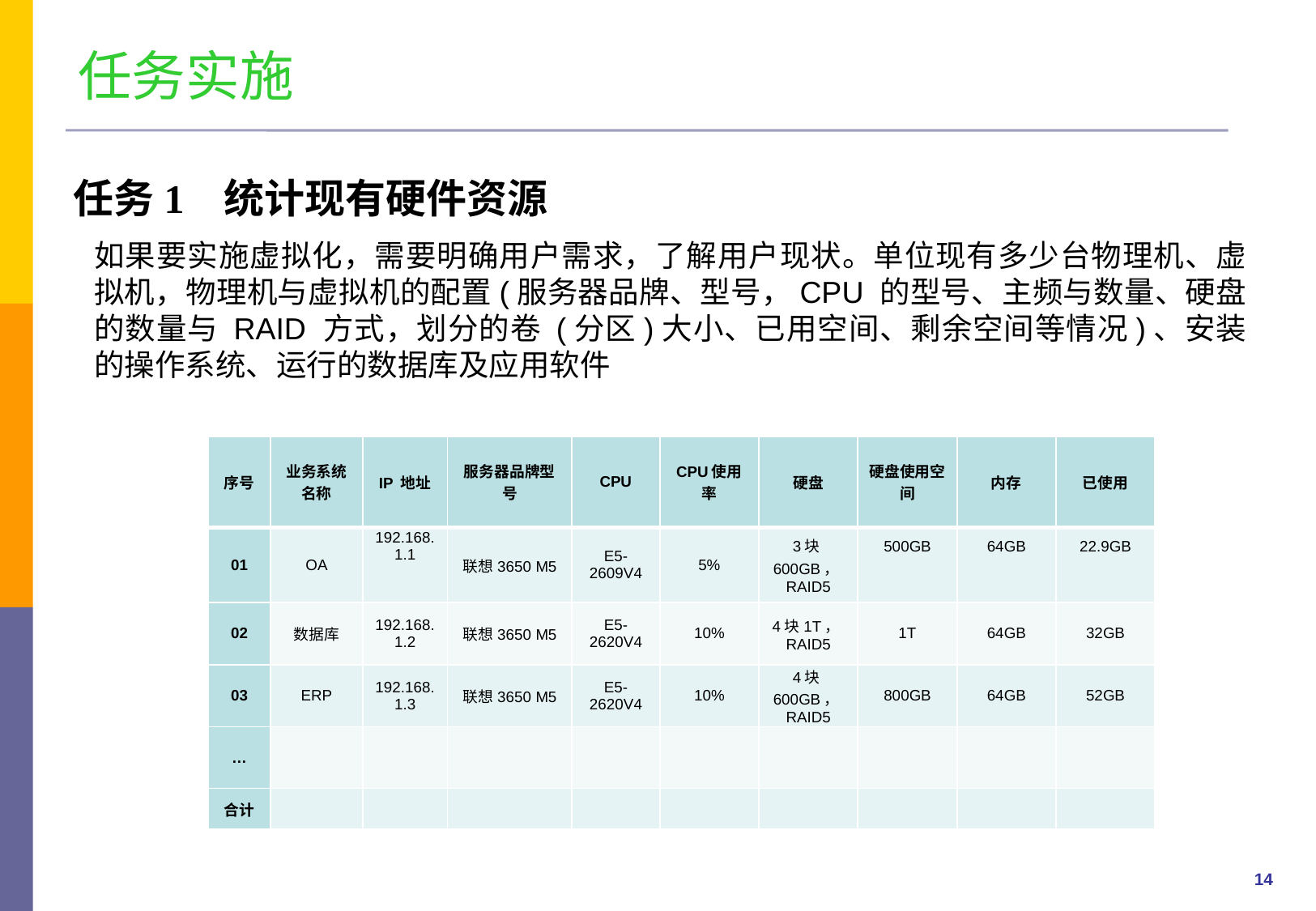

任务实施
任务1   统计现有硬件资源
如果要实施虚拟化，需要明确用户需求，了解用户现状。单位现有多少台物理机、虚拟机，物理机与虚拟机的配置(服务器品牌、型号，CPU 的型号、主频与数量、硬盘的数量与 RAID 方式，划分的卷 (分区)大小、已用空间、剩余空间等情况)、安装的操作系统、运行的数据库及应用软件
| 序号 | 业务系统名称 | IP 地址 | 服务器品牌型号 | CPU | CPU使用率 | 硬盘 | 硬盘使用空间 | 内存 | 已使用 |
| --- | --- | --- | --- | --- | --- | --- | --- | --- | --- |
| 01 | OA | 192.168.1.1 | 联想3650 M5 | E5-2609V4 | 5% | 3块600GB，RAID5 | 500GB | 64GB | 22.9GB |
| 02 | 数据库 | 192.168.1.2 | 联想3650 M5 | E5-2620V4 | 10% | 4块1T，RAID5 | 1T | 64GB | 32GB |
| 03 | ERP | 192.168.1.3 | 联想3650 M5 | E5-2620V4 | 10% | 4块600GB，RAID5 | 800GB | 64GB | 52GB |
| … |  |  |  |  |  |  |  |  |  |
| 合计 |  |  |  |  |  |  |  |  |  |
14